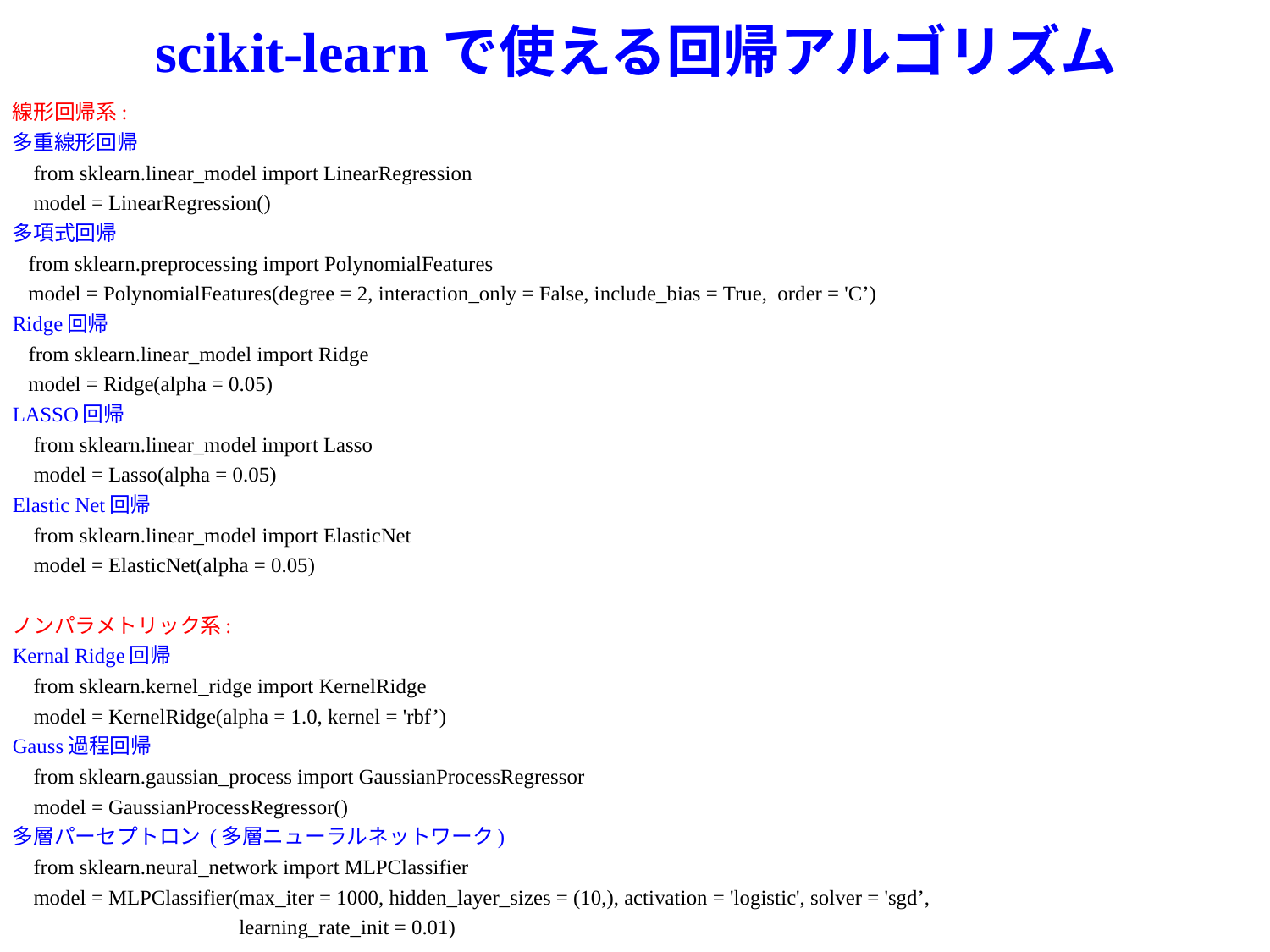

scikit-learnで使える回帰アルゴリズム
線形回帰系:
多重線形回帰
    from sklearn.linear_model import LinearRegression
    model = LinearRegression()
多項式回帰
   from sklearn.preprocessing import PolynomialFeatures
   model = PolynomialFeatures(degree = 2, interaction_only = False, include_bias = True,  order = 'C’)
Ridge回帰
   from sklearn.linear_model import Ridge
   model = Ridge(alpha = 0.05)
LASSO回帰
    from sklearn.linear_model import Lasso
    model = Lasso(alpha = 0.05)
Elastic Net回帰
    from sklearn.linear_model import ElasticNet
    model = ElasticNet(alpha = 0.05)

ノンパラメトリック系:
Kernal Ridge回帰
    from sklearn.kernel_ridge import KernelRidge
    model = KernelRidge(alpha = 1.0, kernel = 'rbf’)
Gauss過程回帰
    from sklearn.gaussian_process import GaussianProcessRegressor
    model = GaussianProcessRegressor()
多層パーセプトロン (多層ニューラルネットワーク)
    from sklearn.neural_network import MLPClassifier
    model = MLPClassifier(max_iter = 1000, hidden_layer_sizes = (10,), activation = 'logistic', solver = 'sgd’,
                                           learning_rate_init = 0.01)